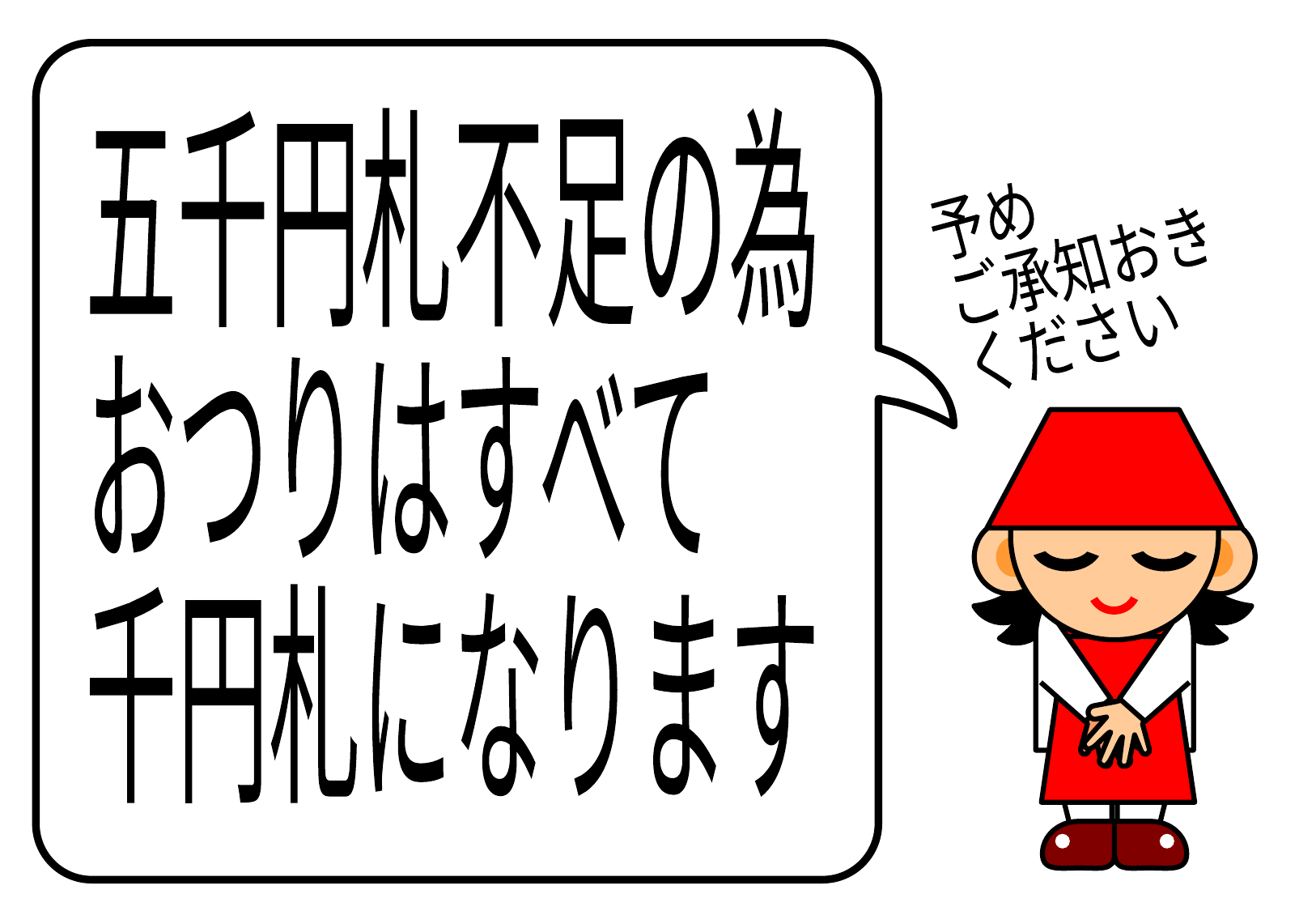

五千円札不足の為
おつりはすべて
千円札になります
予め
ご承知おき
ください